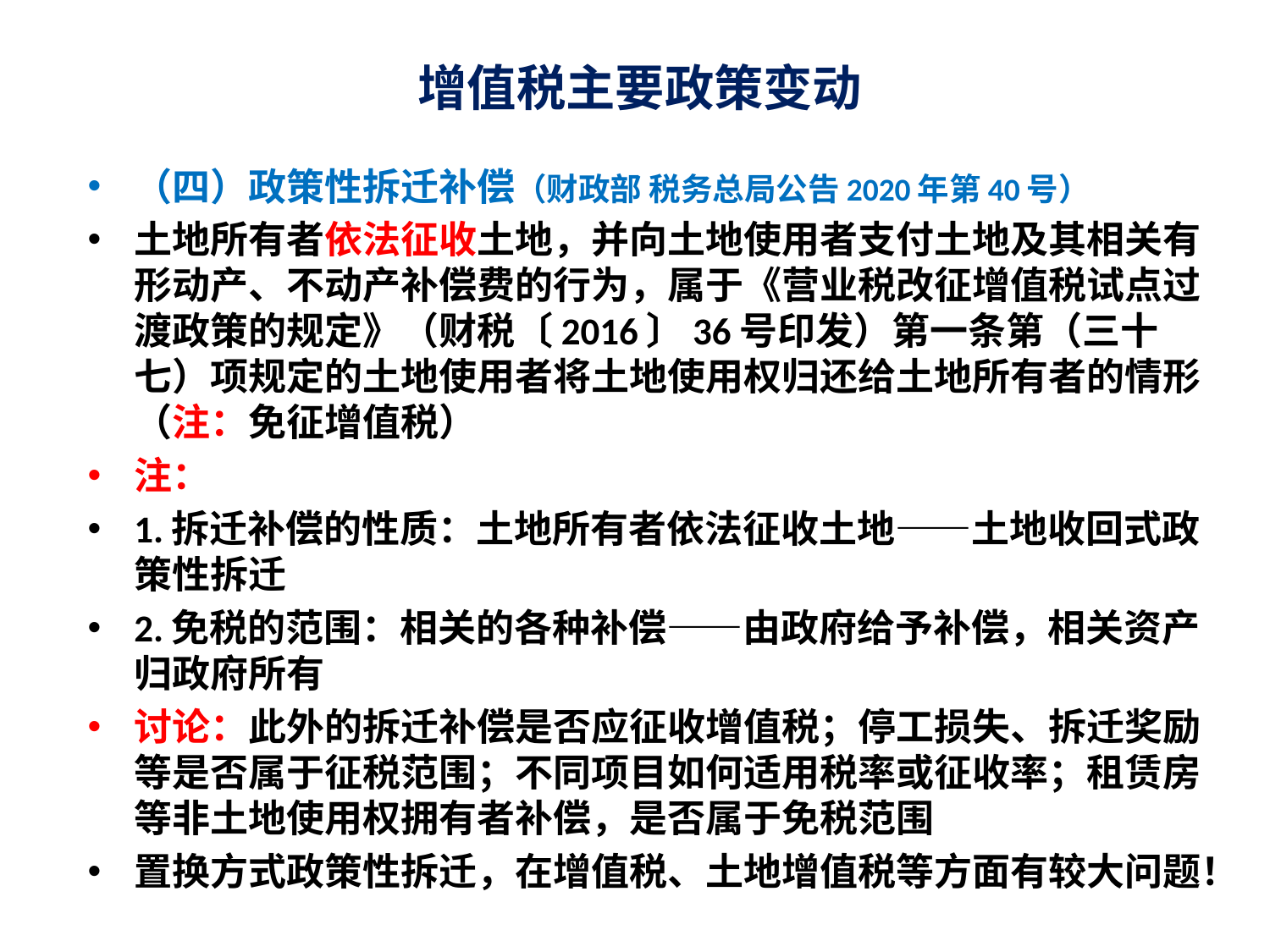

# 增值税主要政策变动
（四）政策性拆迁补偿（财政部 税务总局公告2020年第40号）
土地所有者依法征收土地，并向土地使用者支付土地及其相关有形动产、不动产补偿费的行为，属于《营业税改征增值税试点过渡政策的规定》（财税〔2016〕36号印发）第一条第（三十七）项规定的土地使用者将土地使用权归还给土地所有者的情形（注：免征增值税）
注：
1.拆迁补偿的性质：土地所有者依法征收土地——土地收回式政策性拆迁
2.免税的范围：相关的各种补偿——由政府给予补偿，相关资产归政府所有
讨论：此外的拆迁补偿是否应征收增值税；停工损失、拆迁奖励等是否属于征税范围；不同项目如何适用税率或征收率；租赁房等非土地使用权拥有者补偿，是否属于免税范围
置换方式政策性拆迁，在增值税、土地增值税等方面有较大问题！